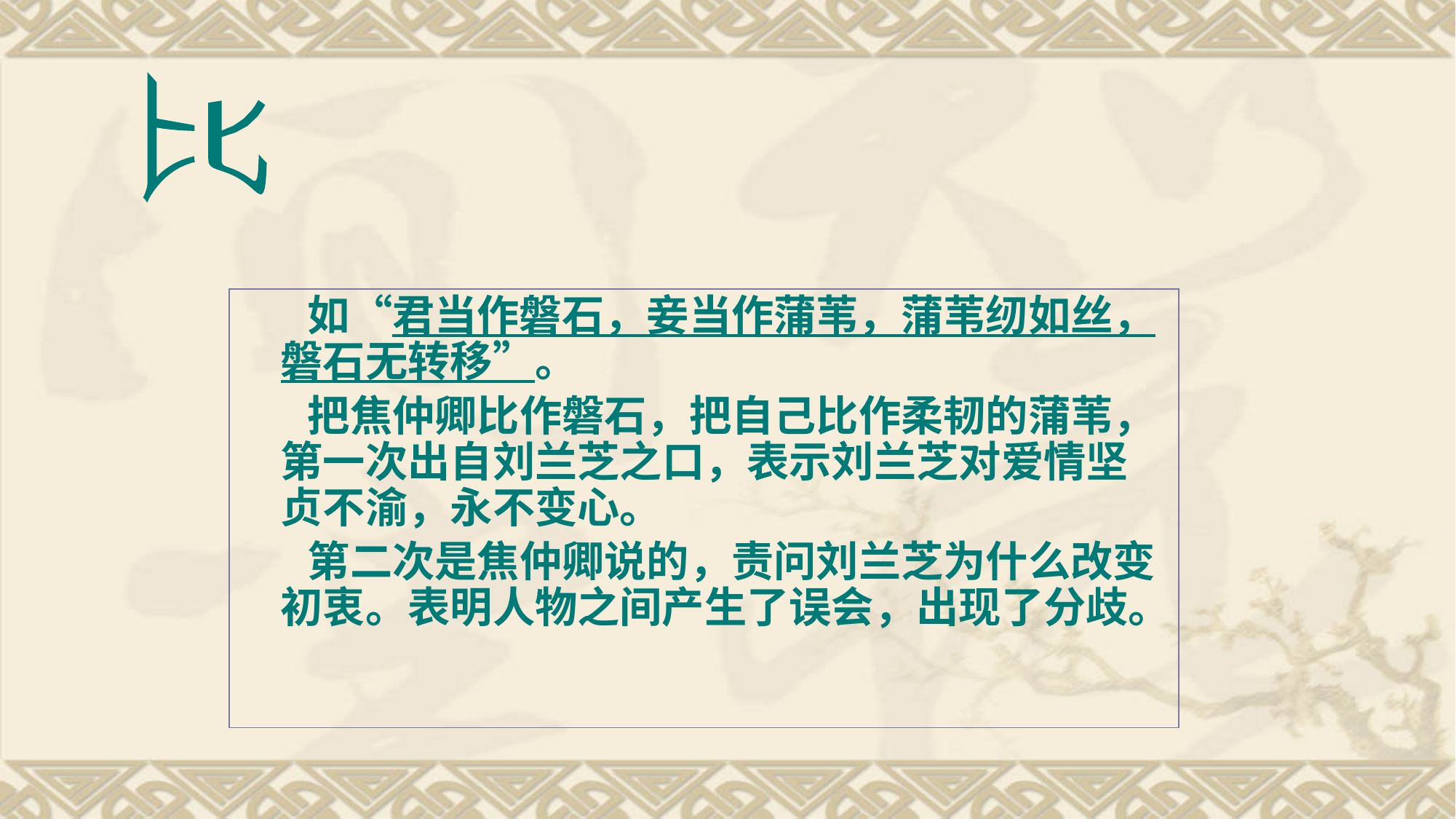

比
      如“君当作磐石，妾当作蒲苇，蒲苇纫如丝，磐石无转移”。
      把焦仲卿比作磐石，把自己比作柔韧的蒲苇，第一次出自刘兰芝之口，表示刘兰芝对爱情坚贞不渝，永不变心。
      第二次是焦仲卿说的，责问刘兰芝为什么改变初衷。表明人物之间产生了误会，出现了分歧。